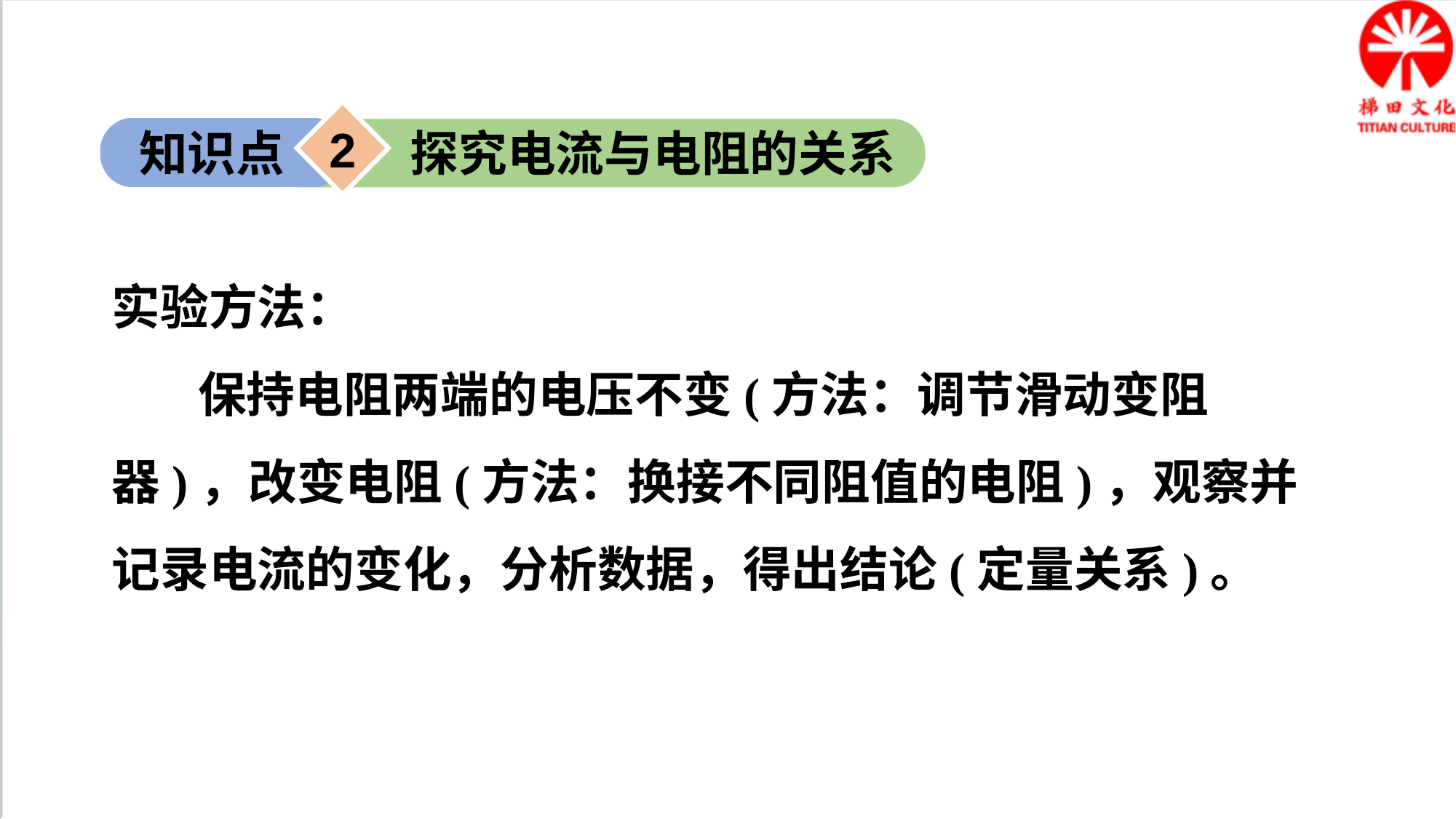

2
知识点
探究电流与电阻的关系

实验方法：
保持电阻两端的电压不变(方法：调节滑动变阻器)，改变电阻(方法：换接不同阻值的电阻)，观察并记录电流的变化，分析数据，得出结论(定量关系)。